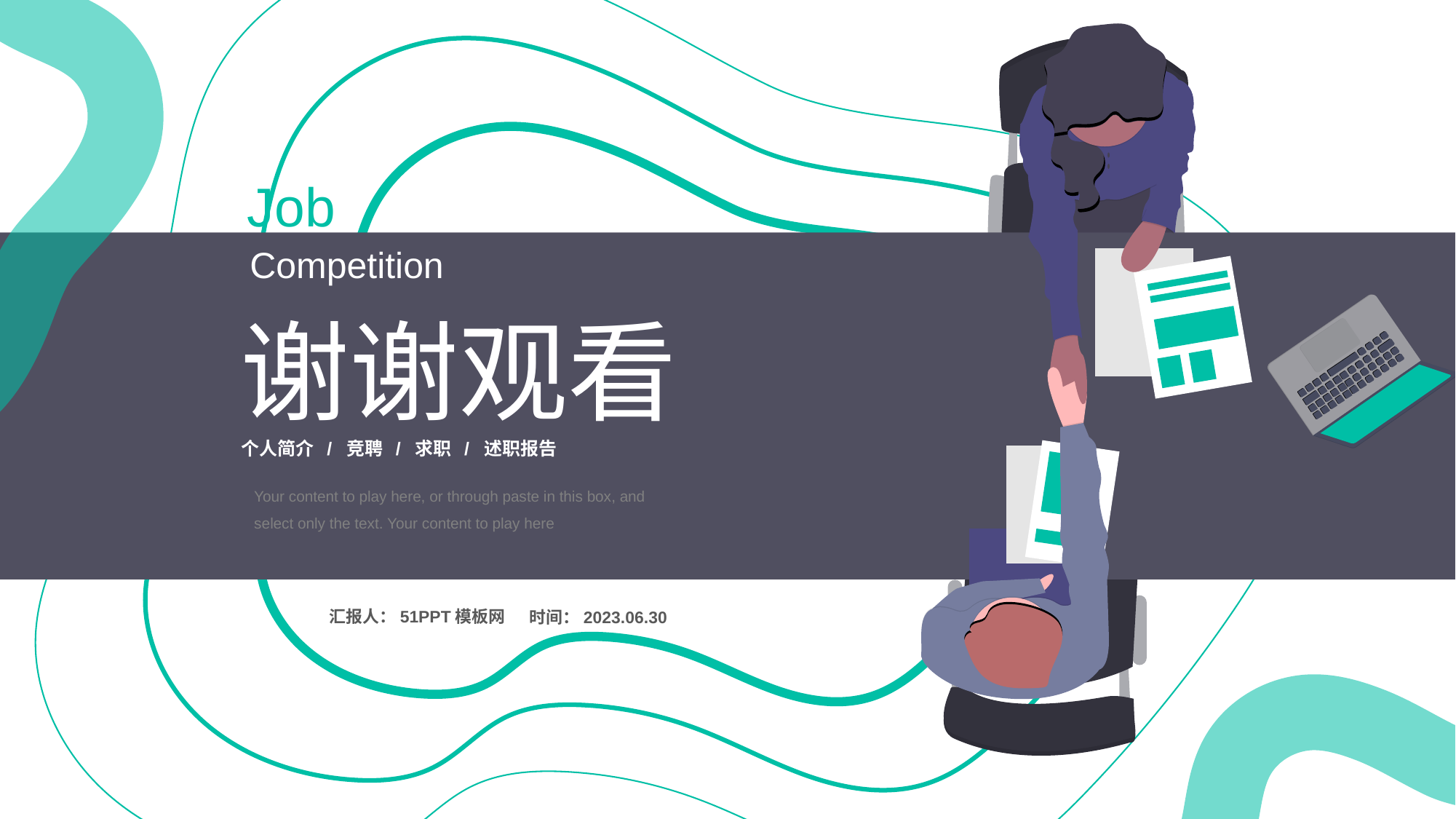

Job

Competition

谢谢观看

个人简介  /  竞聘  /  求职  /  述职报告

Your content to play here, or through paste in this box, and select only the text. Your content to play here

汇报人：51PPT模板网
时间：2023.06.30